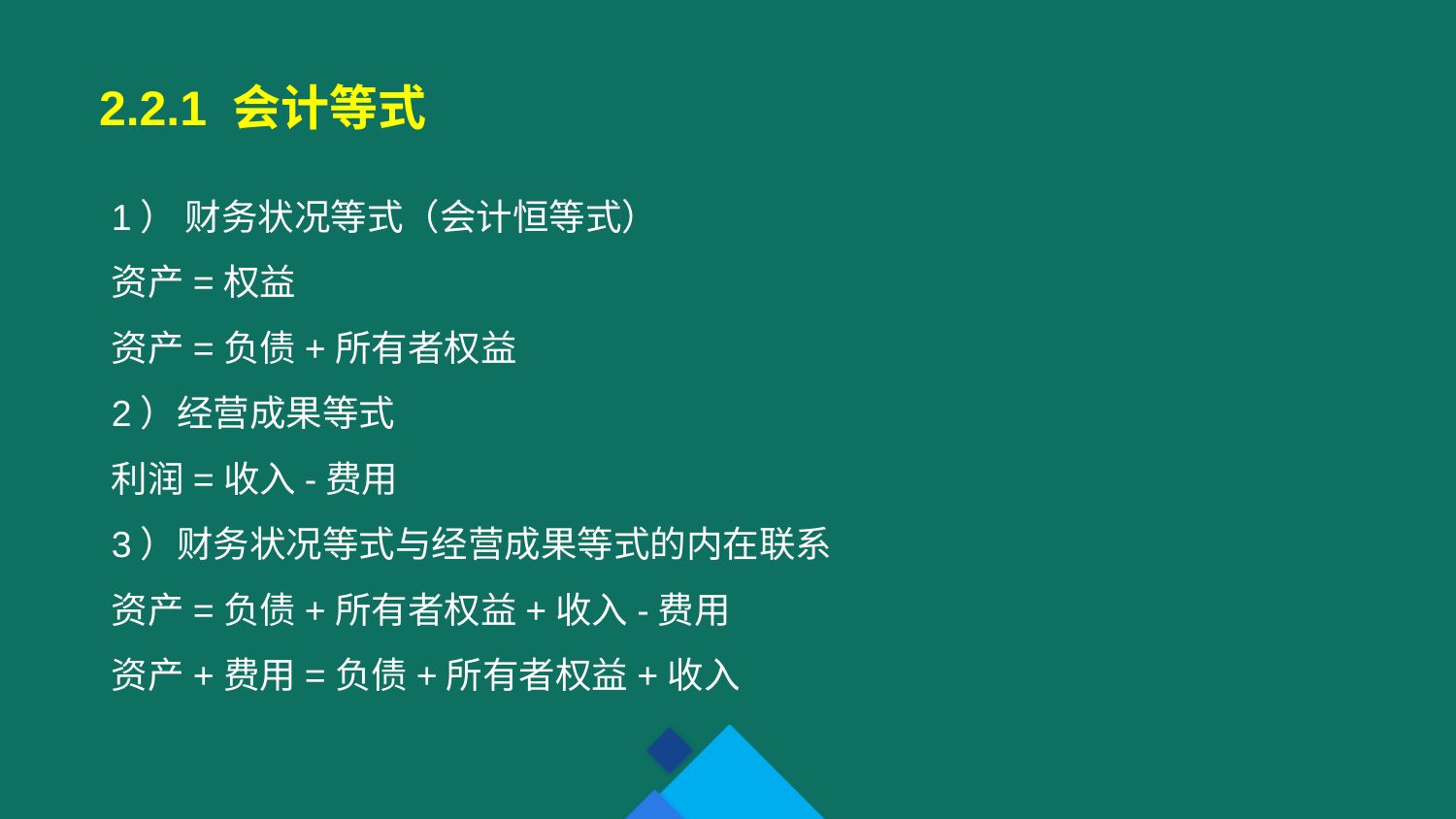

2.2.1 会计等式
1） 财务状况等式（会计恒等式）
资产=权益
资产=负债+所有者权益
2）经营成果等式
利润=收入-费用
3）财务状况等式与经营成果等式的内在联系
资产=负债+所有者权益+收入-费用
资产+费用=负债+所有者权益+收入